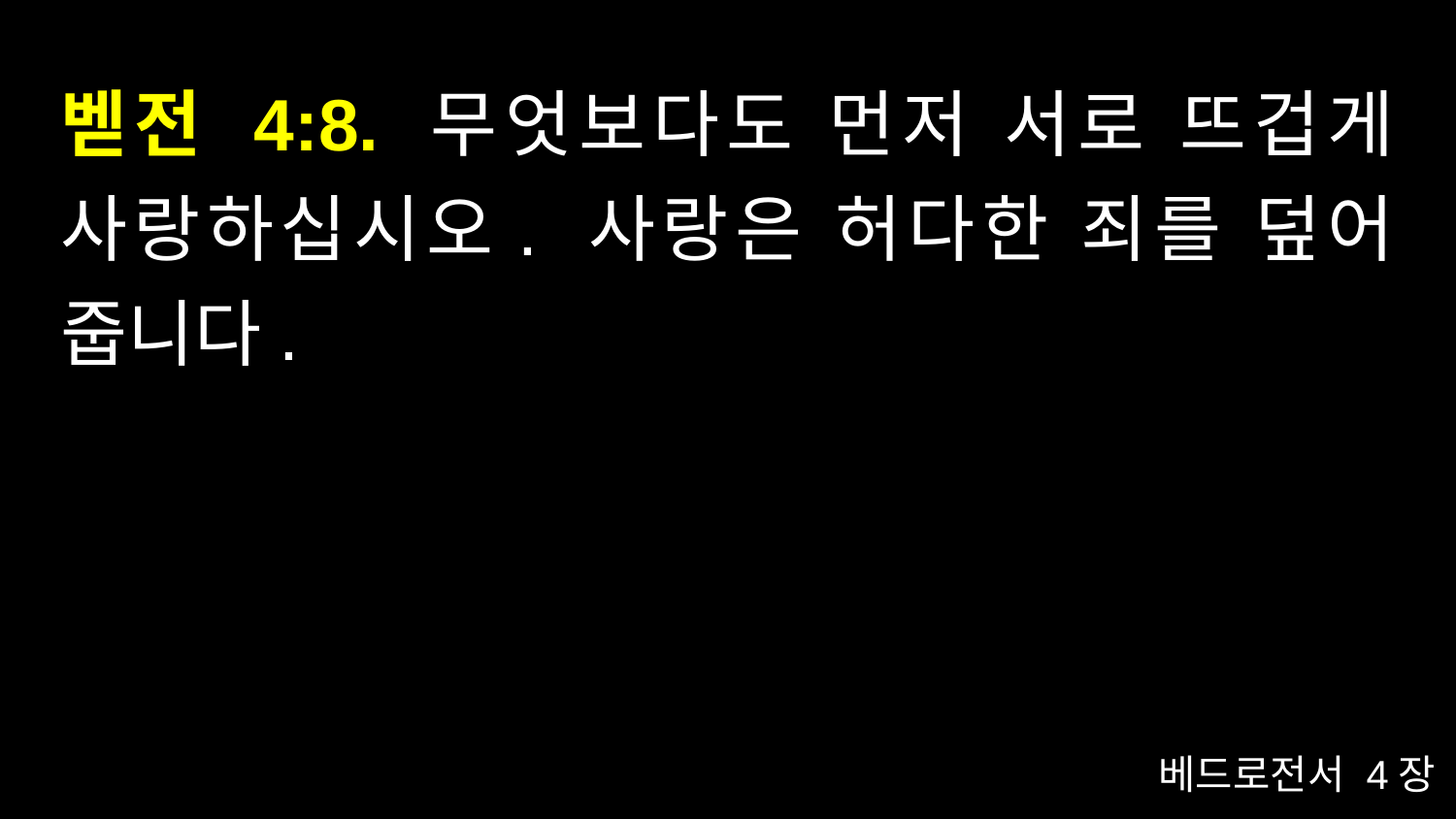

# 벧전 4:8. 무엇보다도 먼저 서로 뜨겁게 사랑하십시오. 사랑은 허다한 죄를 덮어 줍니다.
베드로전서 4장